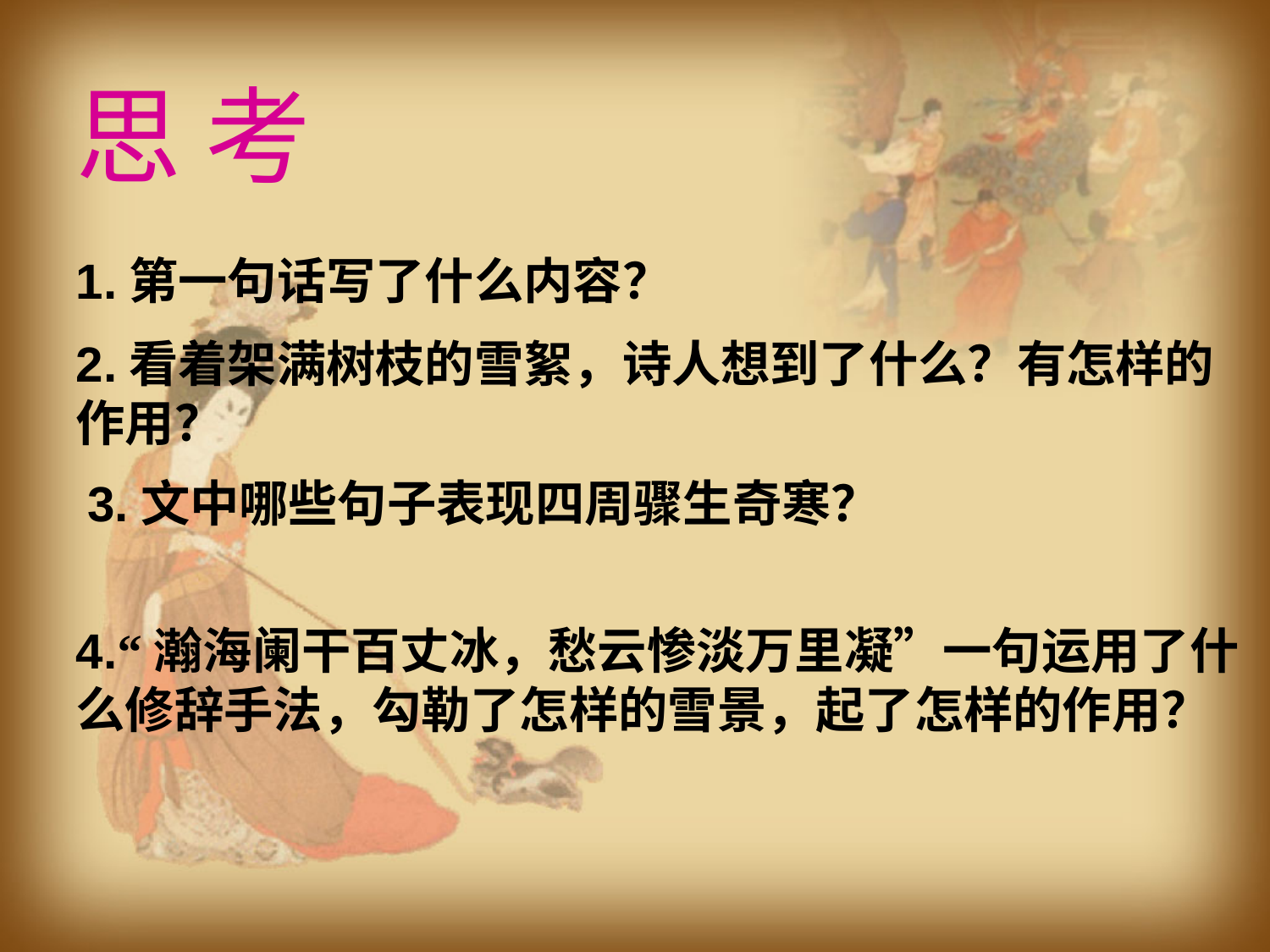

思 考
1.第一句话写了什么内容？

2.看着架满树枝的雪絮，诗人想到了什么？有怎样的作用？

3.文中哪些句子表现四周骤生奇寒？
4.“瀚海阑干百丈冰，愁云惨淡万里凝”一句运用了什么修辞手法，勾勒了怎样的雪景，起了怎样的作用？